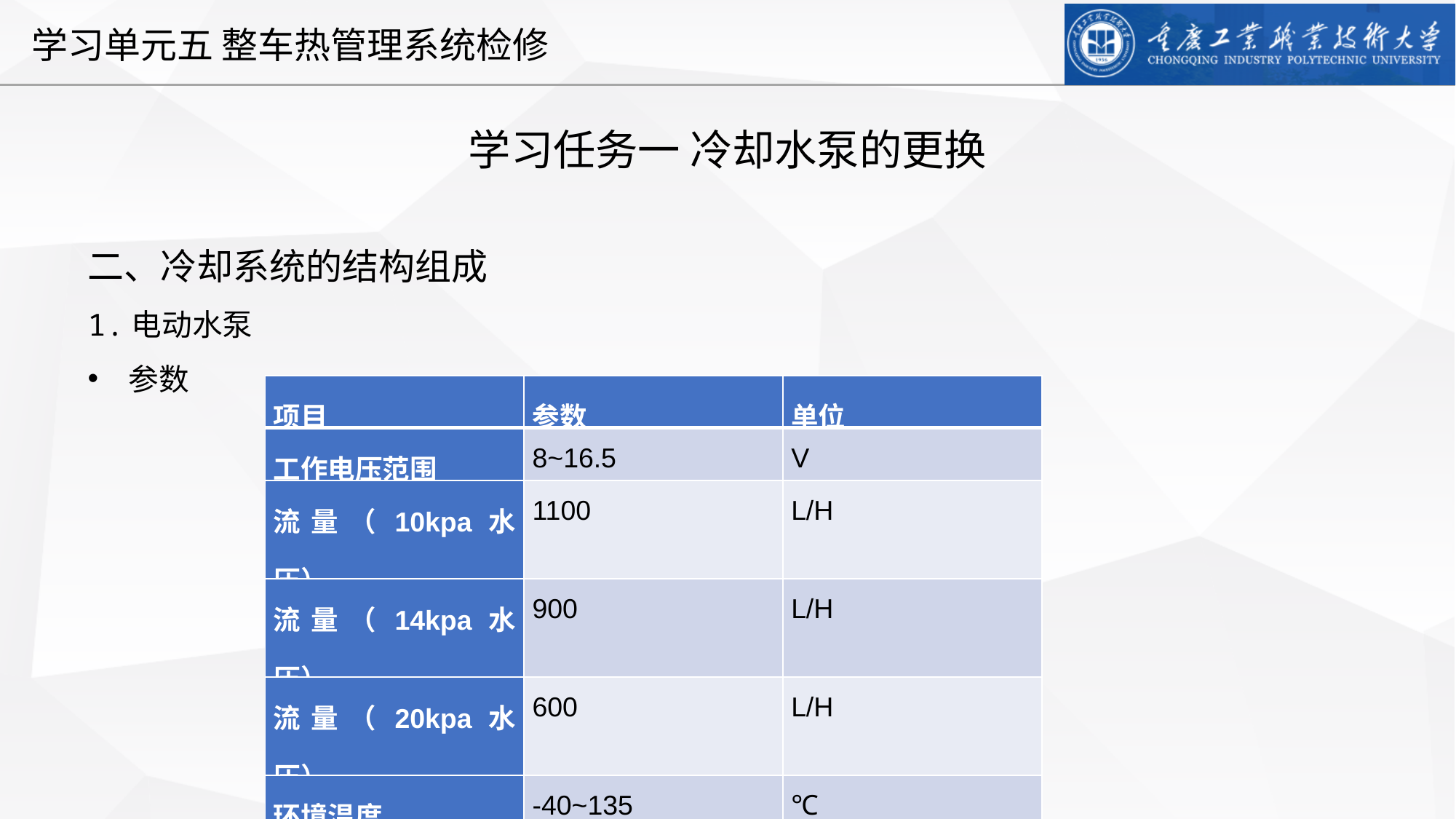

学习任务一 冷却水泵的更换
二、冷却系统的结构组成
1.电动水泵
参数
| 项目 | 参数 | 单位 |
| --- | --- | --- |
| 工作电压范围 | 8~16.5 | V |
| 流量（10kpa水压） | 1100 | L/H |
| 流量（14kpa水压） | 900 | L/H |
| 流量（20kpa水压） | 600 | L/H |
| 环境温度 | -40~135 | ℃ |
| 调速方式 | PWM/LIN信号 | - |